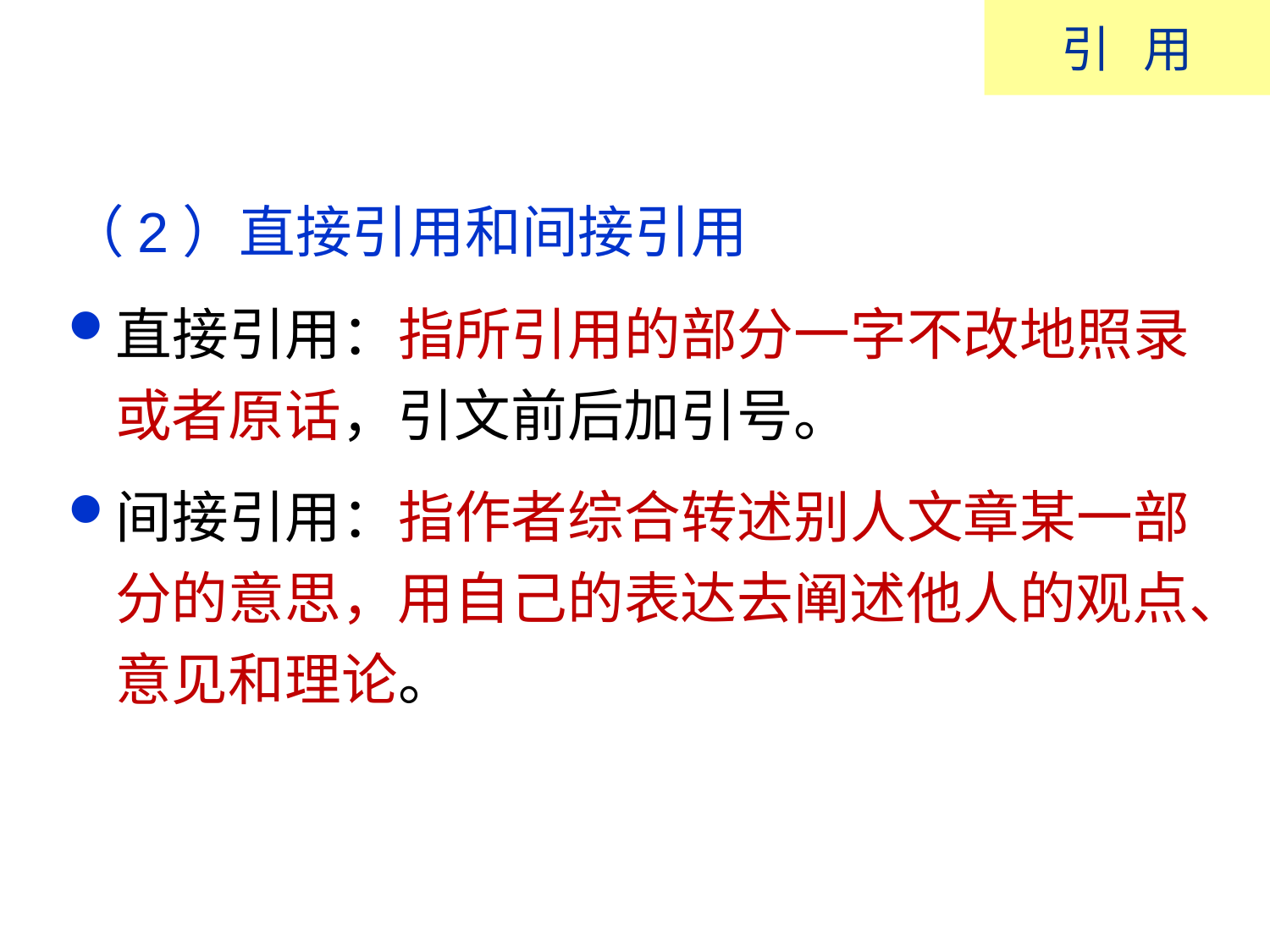

引   用
（2）直接引用和间接引用
直接引用：指所引用的部分一字不改地照录或者原话，引文前后加引号。
间接引用：指作者综合转述别人文章某一部分的意思，用自己的表达去阐述他人的观点、意见和理论。